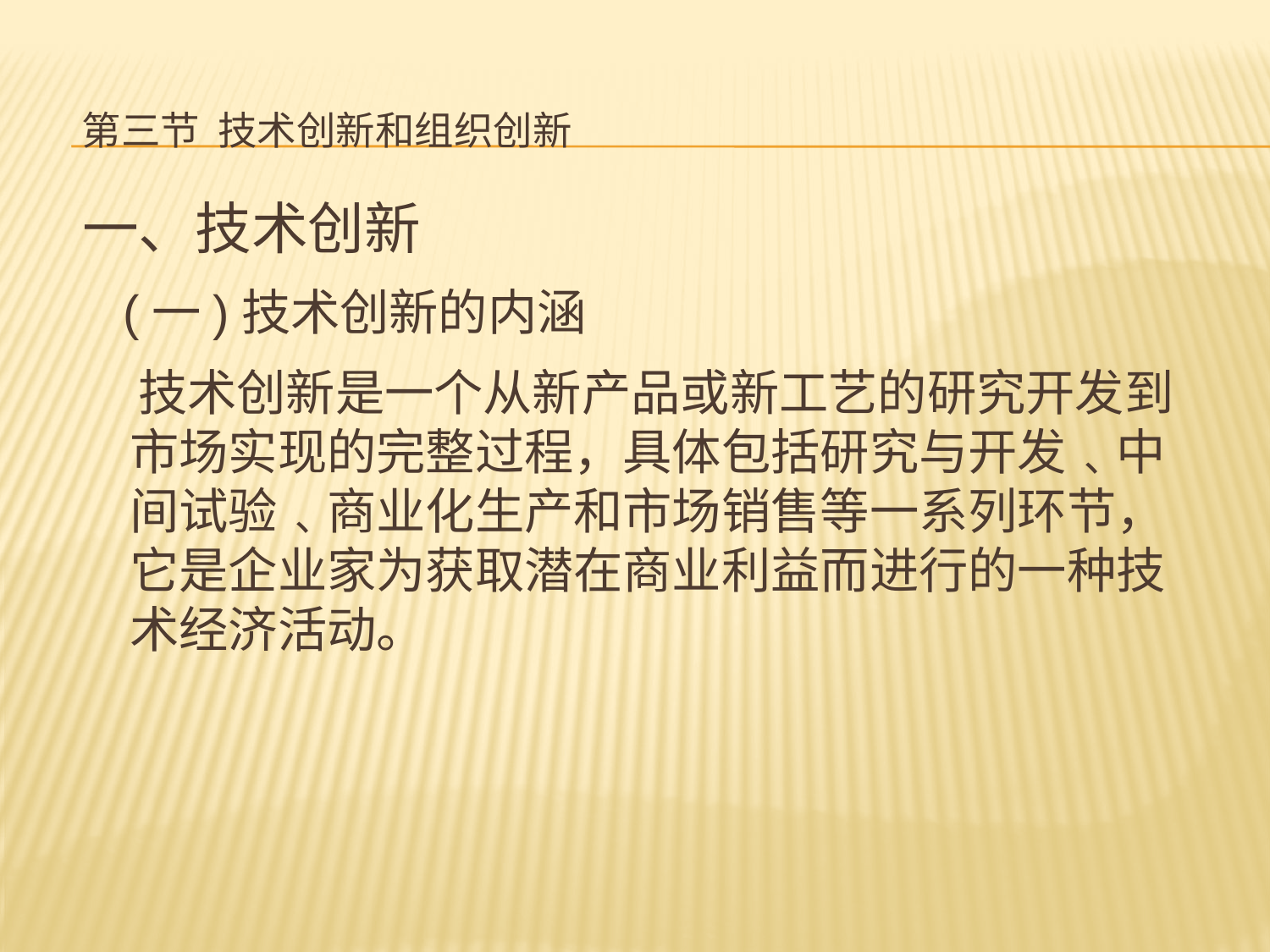

# 第三节  技术创新和组织创新
一、技术创新
   (一)技术创新的内涵
    技术创新是一个从新产品或新工艺的研究开发到市场实现的完整过程，具体包括研究与开发﹑中间试验﹑商业化生产和市场销售等一系列环节，它是企业家为获取潜在商业利益而进行的一种技术经济活动。